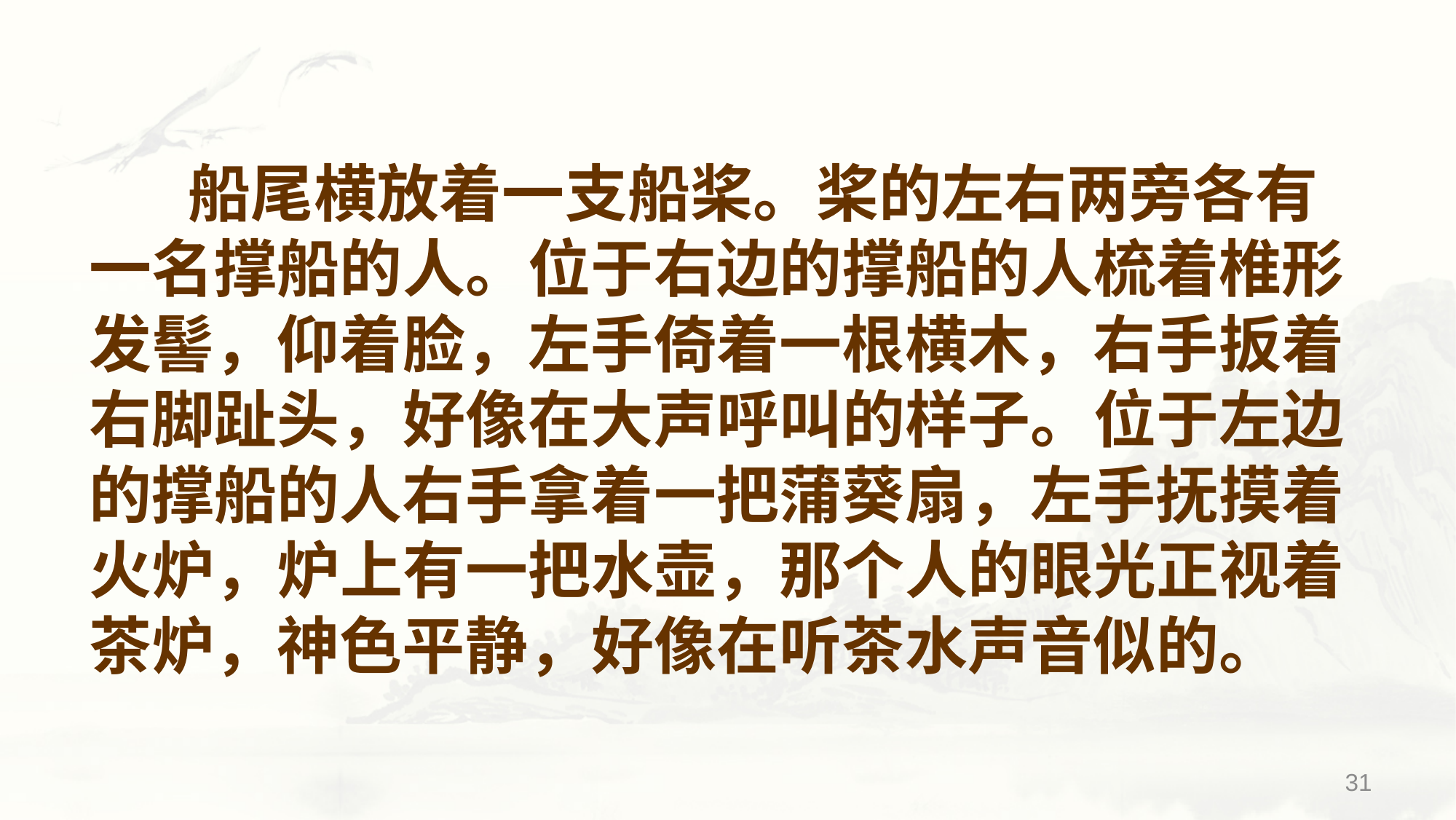

# 船尾横放着一支船桨。桨的左右两旁各有一名撑船的人。位于右边的撑船的人梳着椎形发髻，仰着脸，左手倚着一根横木，右手扳着右脚趾头，好像在大声呼叫的样子。位于左边的撑船的人右手拿着一把蒲葵扇，左手抚摸着火炉，炉上有一把水壶，那个人的眼光正视着茶炉，神色平静，好像在听茶水声音似的。
31